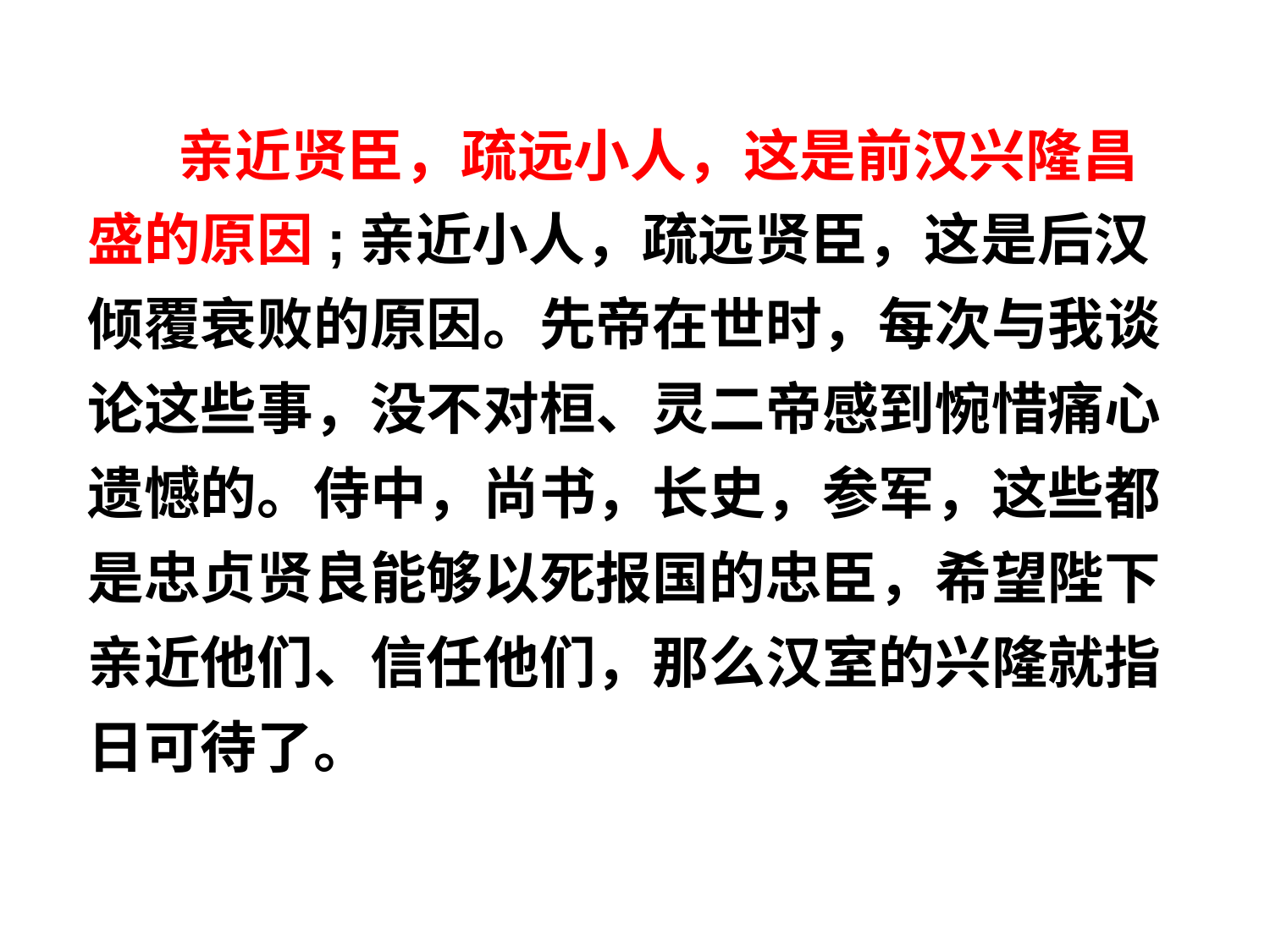

亲近贤臣，疏远小人，这是前汉兴隆昌盛的原因;亲近小人，疏远贤臣，这是后汉倾覆衰败的原因。先帝在世时，每次与我谈论这些事，没不对桓、灵二帝感到惋惜痛心遗憾的。侍中，尚书，长史，参军，这些都是忠贞贤良能够以死报国的忠臣，希望陛下亲近他们、信任他们，那么汉室的兴隆就指日可待了。